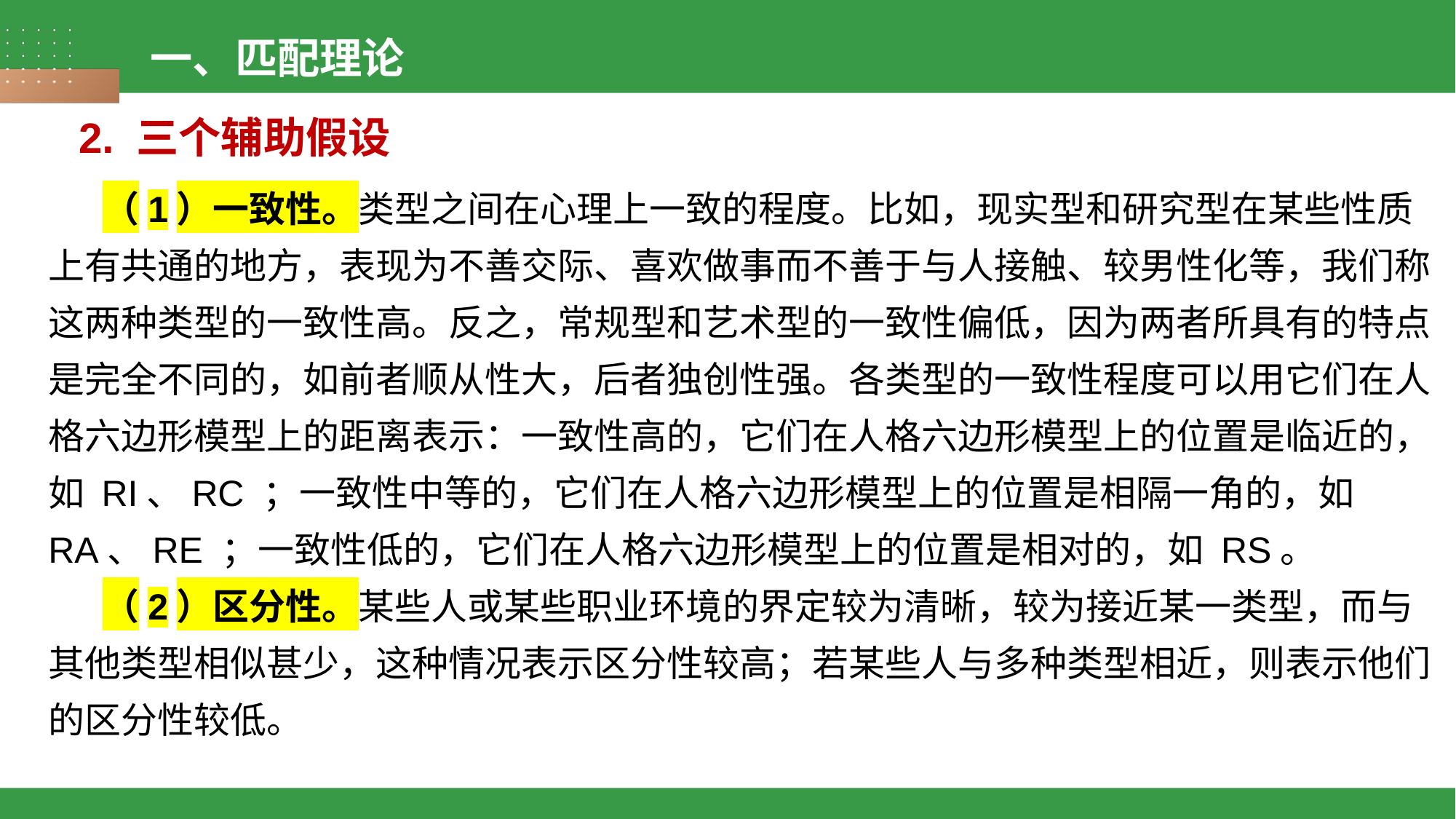

一、匹配理论
2. 三个辅助假设
（1）一致性。类型之间在心理上一致的程度。比如，现实型和研究型在某些性质上有共通的地方，表现为不善交际、喜欢做事而不善于与人接触、较男性化等，我们称这两种类型的一致性高。反之，常规型和艺术型的一致性偏低，因为两者所具有的特点是完全不同的，如前者顺从性大，后者独创性强。各类型的一致性程度可以用它们在人格六边形模型上的距离表示：一致性高的，它们在人格六边形模型上的位置是临近的，如 RI、RC ；一致性中等的，它们在人格六边形模型上的位置是相隔一角的，如 RA、RE ；一致性低的，它们在人格六边形模型上的位置是相对的，如 RS。
（2）区分性。某些人或某些职业环境的界定较为清晰，较为接近某一类型，而与其他类型相似甚少，这种情况表示区分性较高；若某些人与多种类型相近，则表示他们的区分性较低。